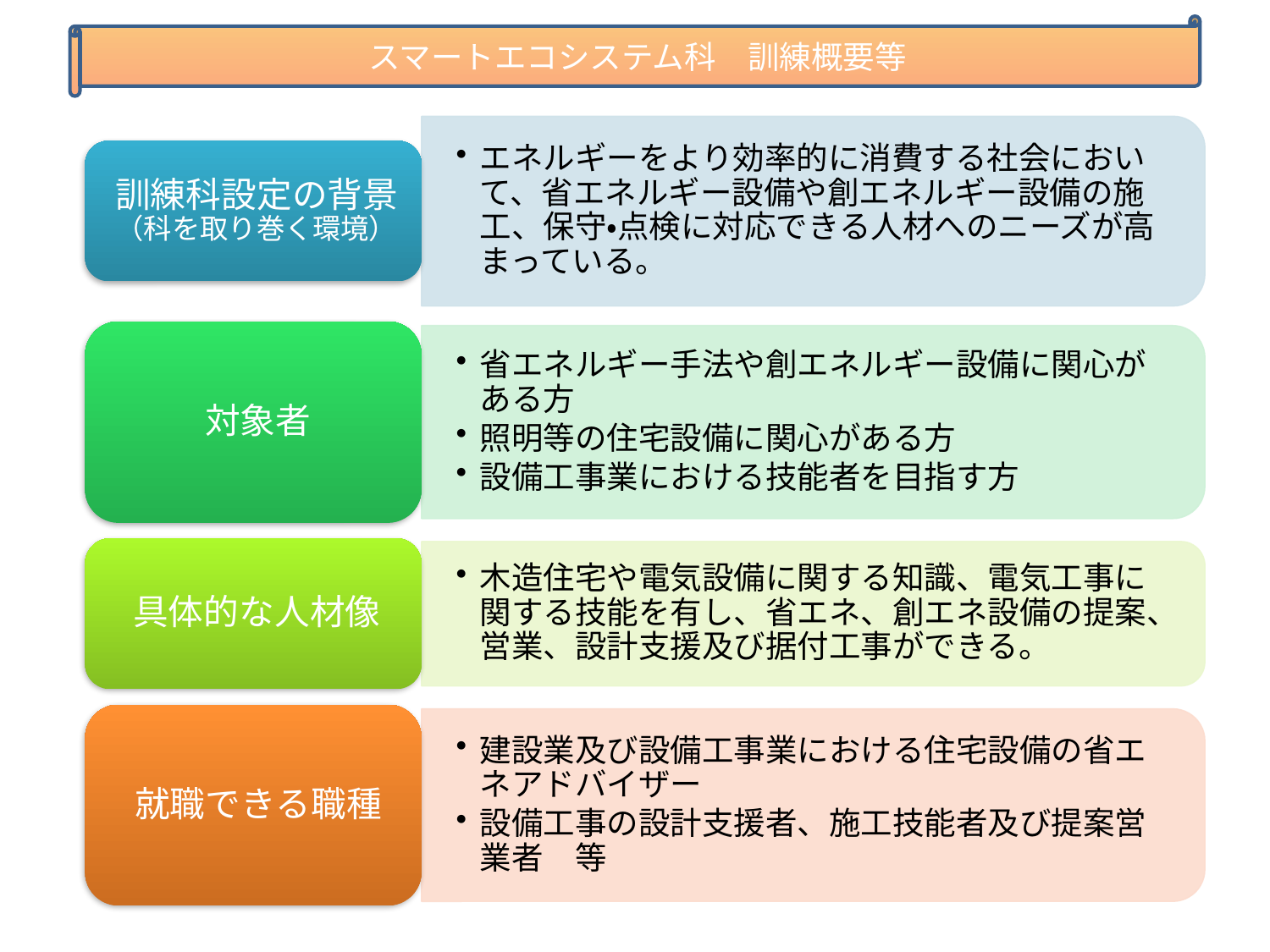

スマートエコシステム科　訓練概要等
エネルギーをより効率的に消費する社会において、省エネルギー設備や創エネルギー設備の施工、保守・点検に対応できる人材へのニーズが高まっている。
訓練科設定の背景
（科を取り巻く環境）
省エネルギー手法や創エネルギー設備に関心がある方
照明等の住宅設備に関心がある方
設備工事業における技能者を目指す方
対象者
木造住宅や電気設備に関する知識、電気工事に関する技能を有し、省エネ、創エネ設備の提案、営業、設計支援及び据付工事ができる。
具体的な人材像
建設業及び設備工事業における住宅設備の省エネアドバイザー
設備工事の設計支援者、施工技能者及び提案営業者　等
就職できる職種